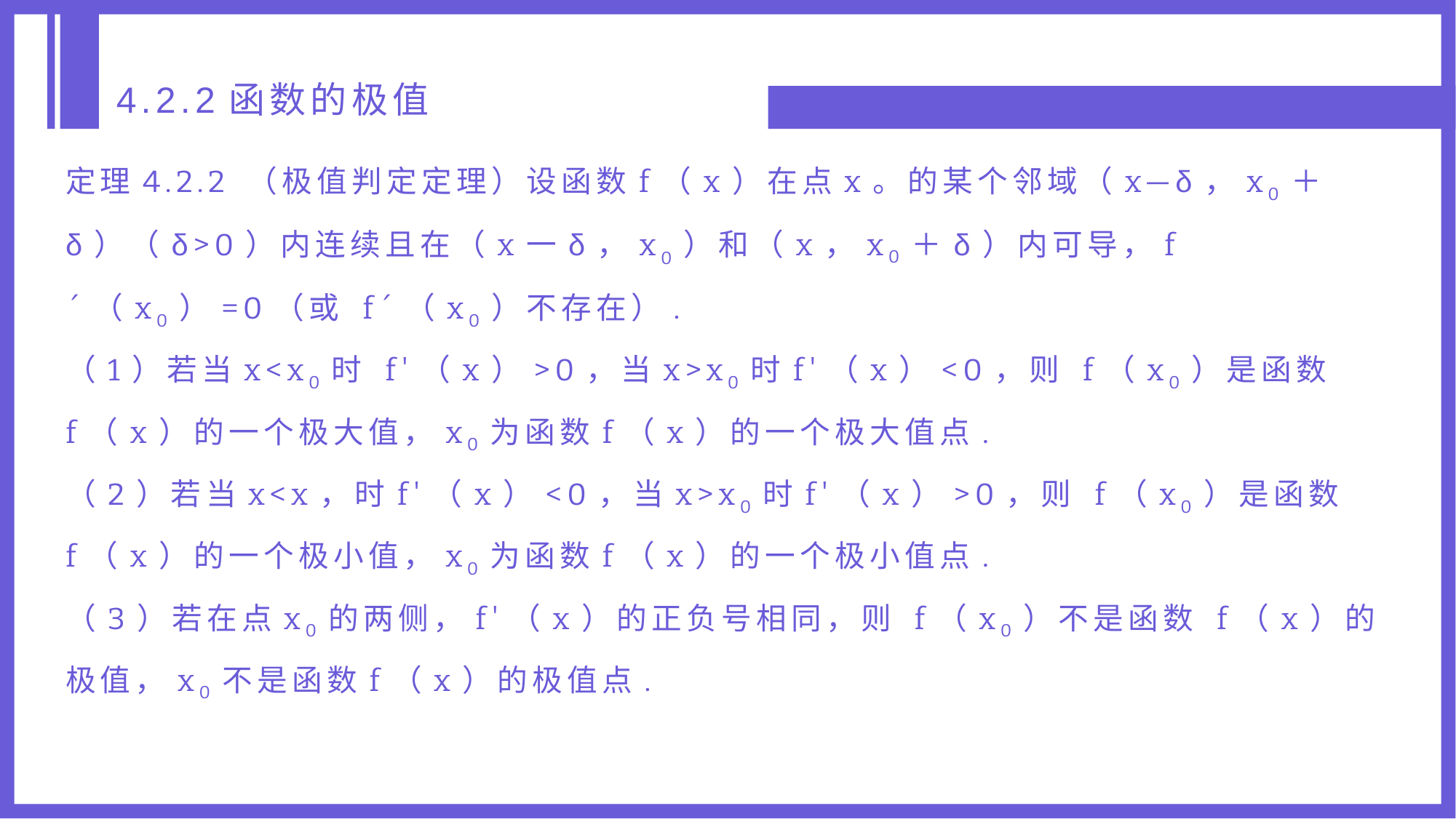

4.2.2函数的极值
定理4.2.2 （极值判定定理）设函数f（x）在点x。的某个邻域（x—δ，x0＋δ）（δ>0）内连续且在（x一δ，x0）和（x，x0＋δ）内可导，f´（x0）=0（或 f´（x0）不存在）.
（1）若当x<x0时 f'（x）>0，当x>x0时f'（x）<0，则 f（x0）是函数f（x）的一个极大值，x0为函数f（x）的一个极大值点.
（2）若当x<x，时f'（x）<0，当x>x0时f'（x）>0，则 f（x0）是函数f（x）的一个极小值，x0为函数f（x）的一个极小值点.
（3）若在点x0的两侧，f'（x）的正负号相同，则 f（x0）不是函数 f（x）的极值，x0不是函数f（x）的极值点.